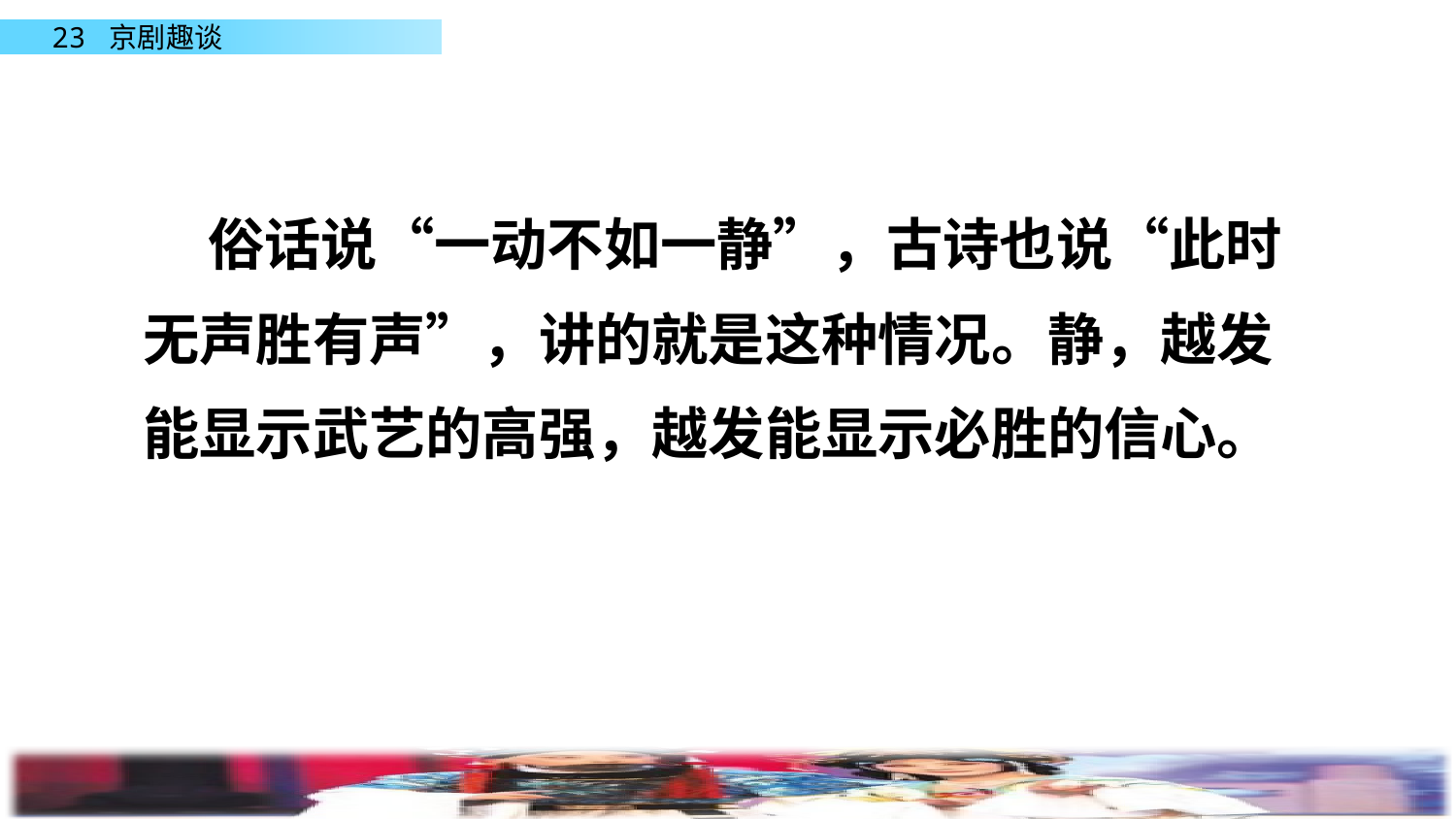

俗话说“一动不如一静”，古诗也说“此时无声胜有声”，讲的就是这种情况。静，越发能显示武艺的高强，越发能显示必胜的信心。